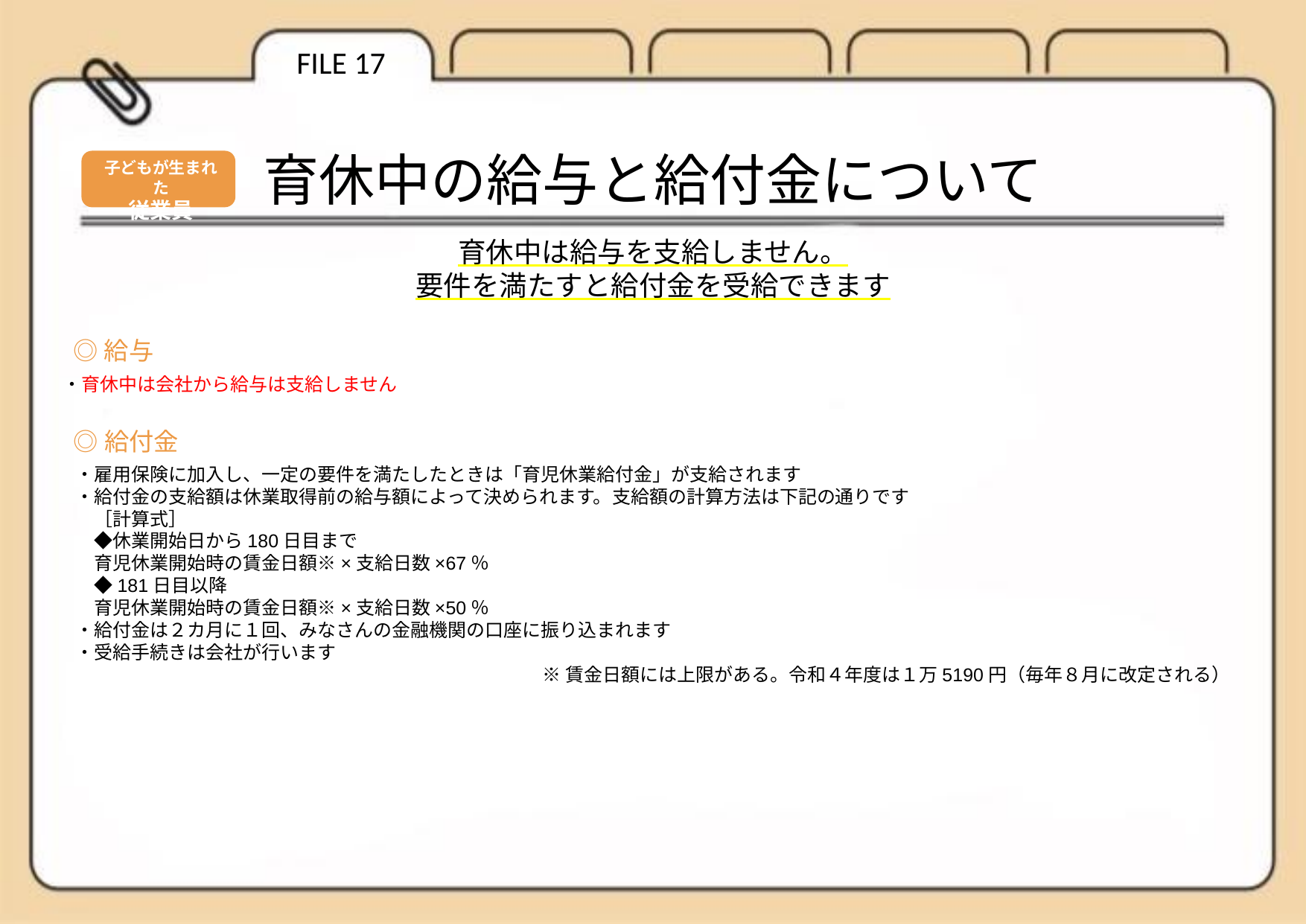

FILE 17
育休中の給与と給付金について

子どもが生まれた
従業員
育休中は給与を支給しません。
要件を満たすと給付金を受給できます
◎給与
・育休中は会社から給与は支給しません
◎給付金
・雇用保険に加入し、一定の要件を満たしたときは「育児休業給付金」が支給されます
・給付金の支給額は休業取得前の給与額によって決められます。支給額の計算方法は下記の通りです
　［計算式］
　◆休業開始日から180日目まで
　育児休業開始時の賃金日額※×支給日数×67％
　◆181日目以降
　育児休業開始時の賃金日額※×支給日数×50％
・給付金は２カ月に１回、みなさんの金融機関の口座に振り込まれます
・受給手続きは会社が行います
※賃金日額には上限がある。令和４年度は１万5190円（毎年８月に改定される）